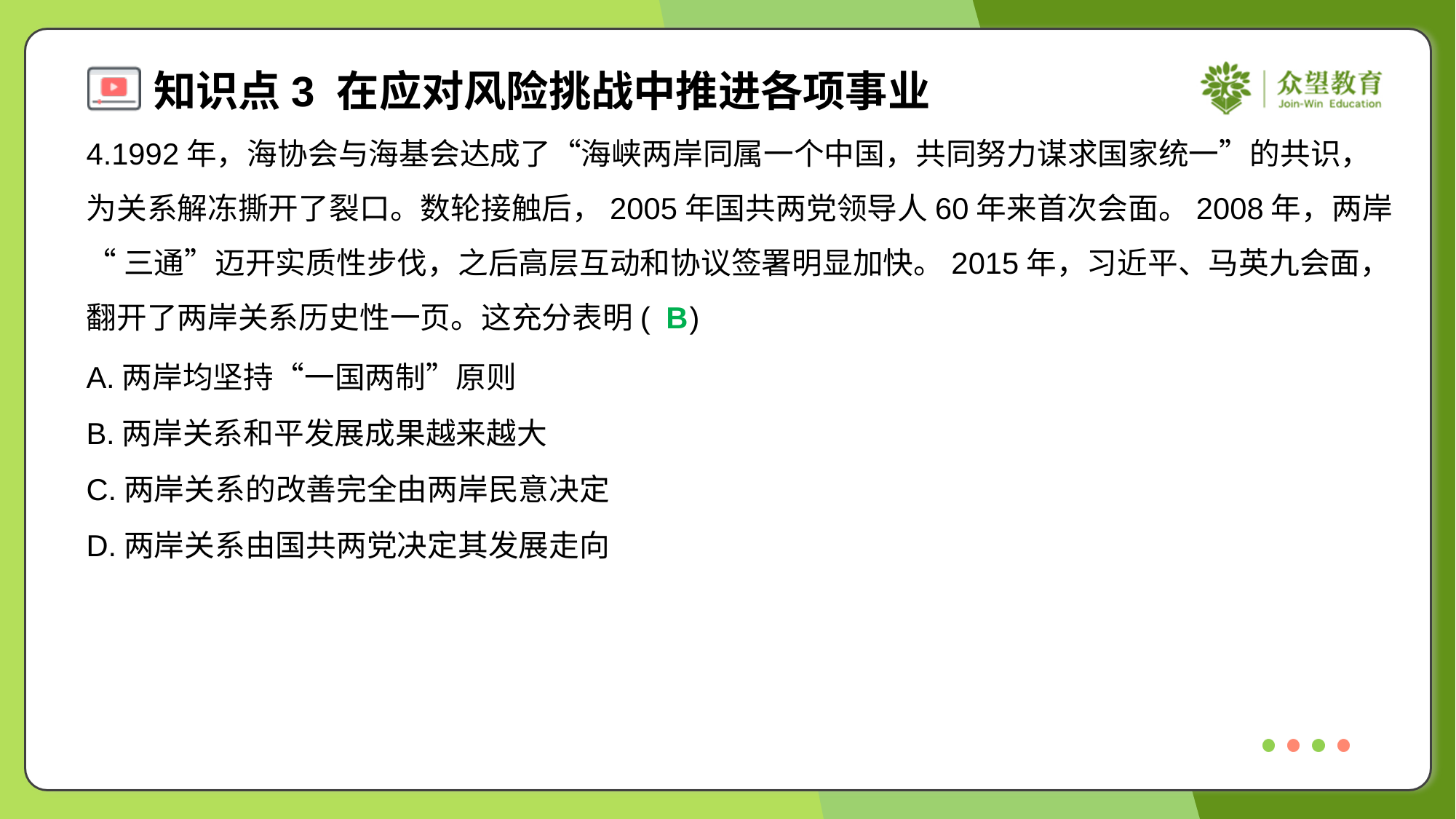

4.1992年，海协会与海基会达成了“海峡两岸同属一个中国，共同努力谋求国家统一”的共识，
为关系解冻撕开了裂口。数轮接触后，2005年国共两党领导人60年来首次会面。2008年，两岸
“三通”迈开实质性步伐，之后高层互动和协议签署明显加快。2015年，习近平、马英九会面，
翻开了两岸关系历史性一页。这充分表明(     )
B
A.两岸均坚持“一国两制”原则
B.两岸关系和平发展成果越来越大
C.两岸关系的改善完全由两岸民意决定
D.两岸关系由国共两党决定其发展走向